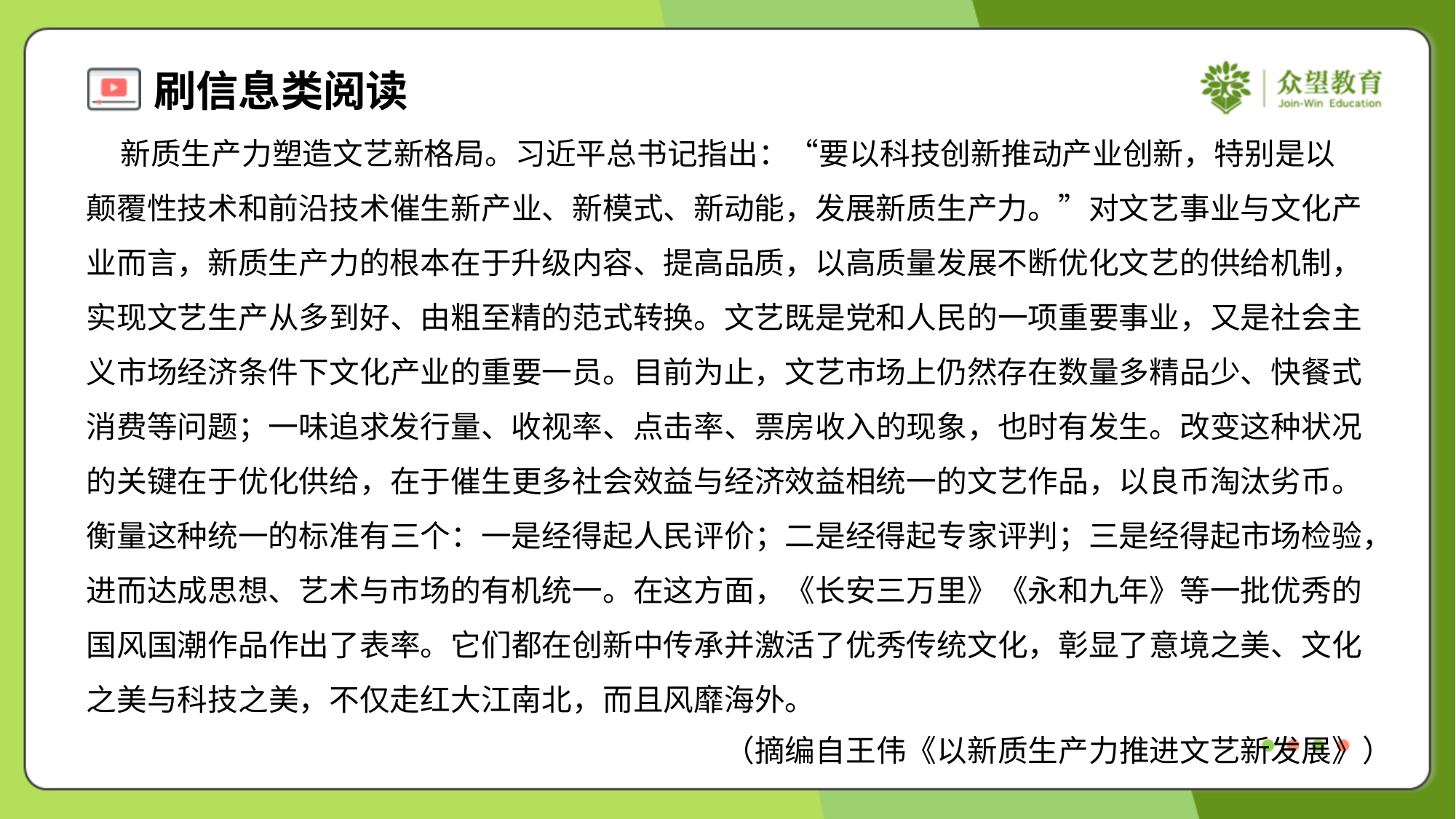

新质生产力塑造文艺新格局。习近平总书记指出：“要以科技创新推动产业创新，特别是以
颠覆性技术和前沿技术催生新产业、新模式、新动能，发展新质生产力。”对文艺事业与文化产
业而言，新质生产力的根本在于升级内容、提高品质，以高质量发展不断优化文艺的供给机制，
实现文艺生产从多到好、由粗至精的范式转换。文艺既是党和人民的一项重要事业，又是社会主
义市场经济条件下文化产业的重要一员。目前为止，文艺市场上仍然存在数量多精品少、快餐式
消费等问题；一味追求发行量、收视率、点击率、票房收入的现象，也时有发生。改变这种状况
的关键在于优化供给，在于催生更多社会效益与经济效益相统一的文艺作品，以良币淘汰劣币。
衡量这种统一的标准有三个：一是经得起人民评价；二是经得起专家评判；三是经得起市场检验，
进而达成思想、艺术与市场的有机统一。在这方面，《长安三万里》《永和九年》等一批优秀的
国风国潮作品作出了表率。它们都在创新中传承并激活了优秀传统文化，彰显了意境之美、文化
之美与科技之美，不仅走红大江南北，而且风靡海外。
（摘编自王伟《以新质生产力推进文艺新发展》）